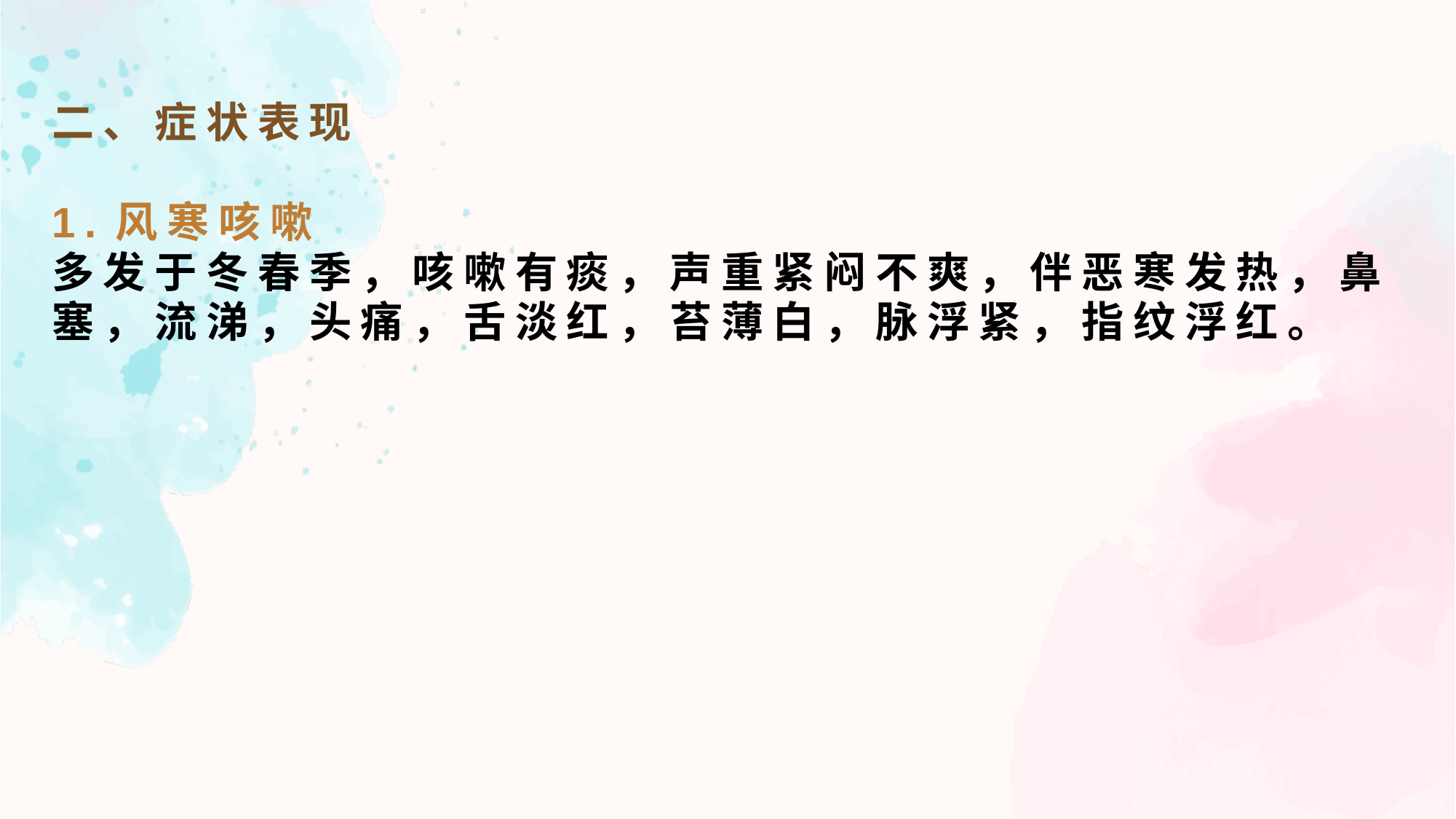

二、症状表现

1.风寒咳嗽
多发于冬春季，咳嗽有痰，声重紧闷不爽，伴恶寒发热，鼻塞，流涕，头痛，舌淡红，苔薄白，脉浮紧，指纹浮红。